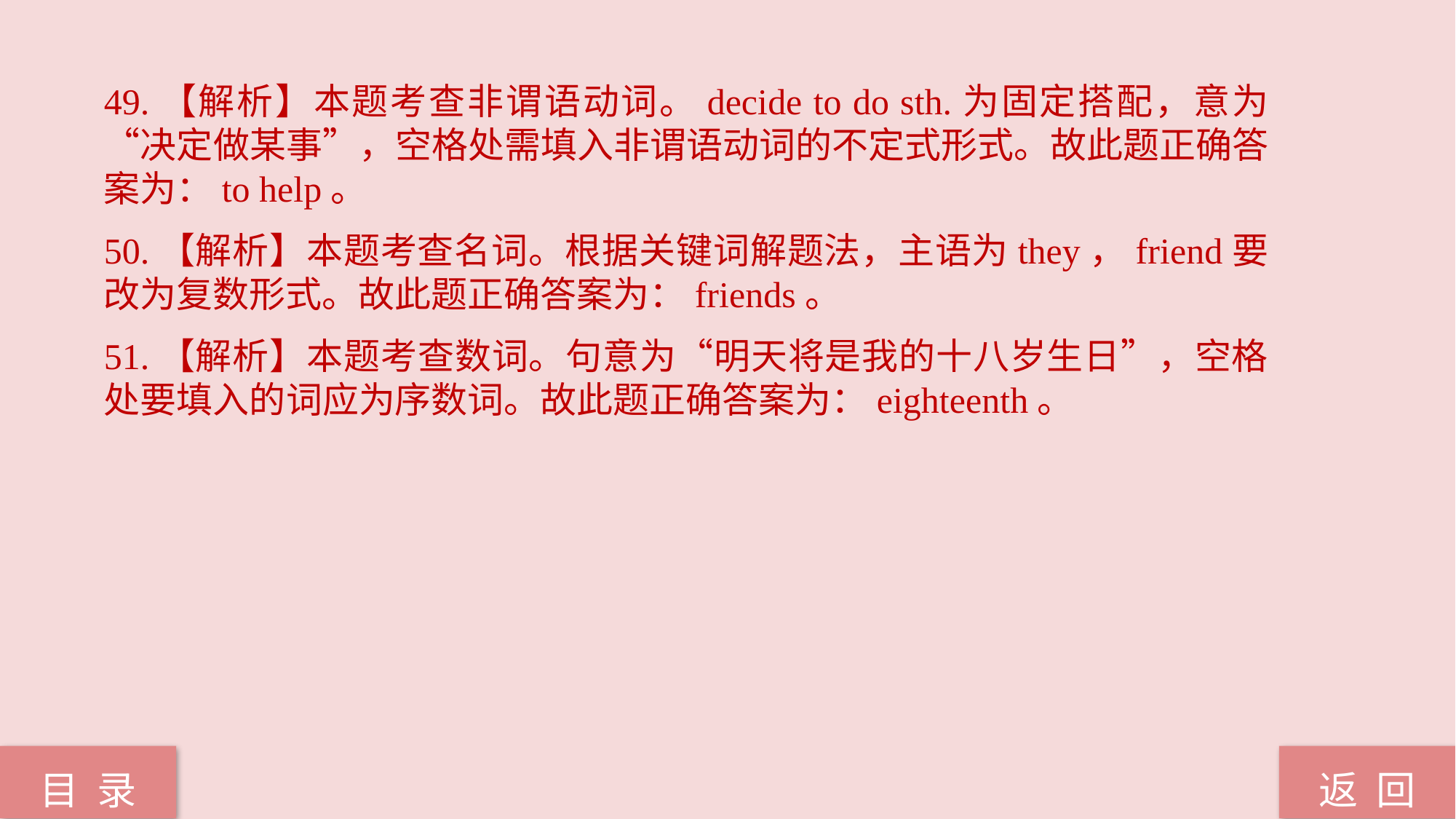

49.【解析】本题考查非谓语动词。decide to do sth.为固定搭配，意为“决定做某事”，空格处需填入非谓语动词的不定式形式。故此题正确答案为：to help。
50.【解析】本题考查名词。根据关键词解题法，主语为they，friend要改为复数形式。故此题正确答案为：friends。
51.【解析】本题考查数词。句意为“明天将是我的十八岁生日”，空格处要填入的词应为序数词。故此题正确答案为：eighteenth。
返  回